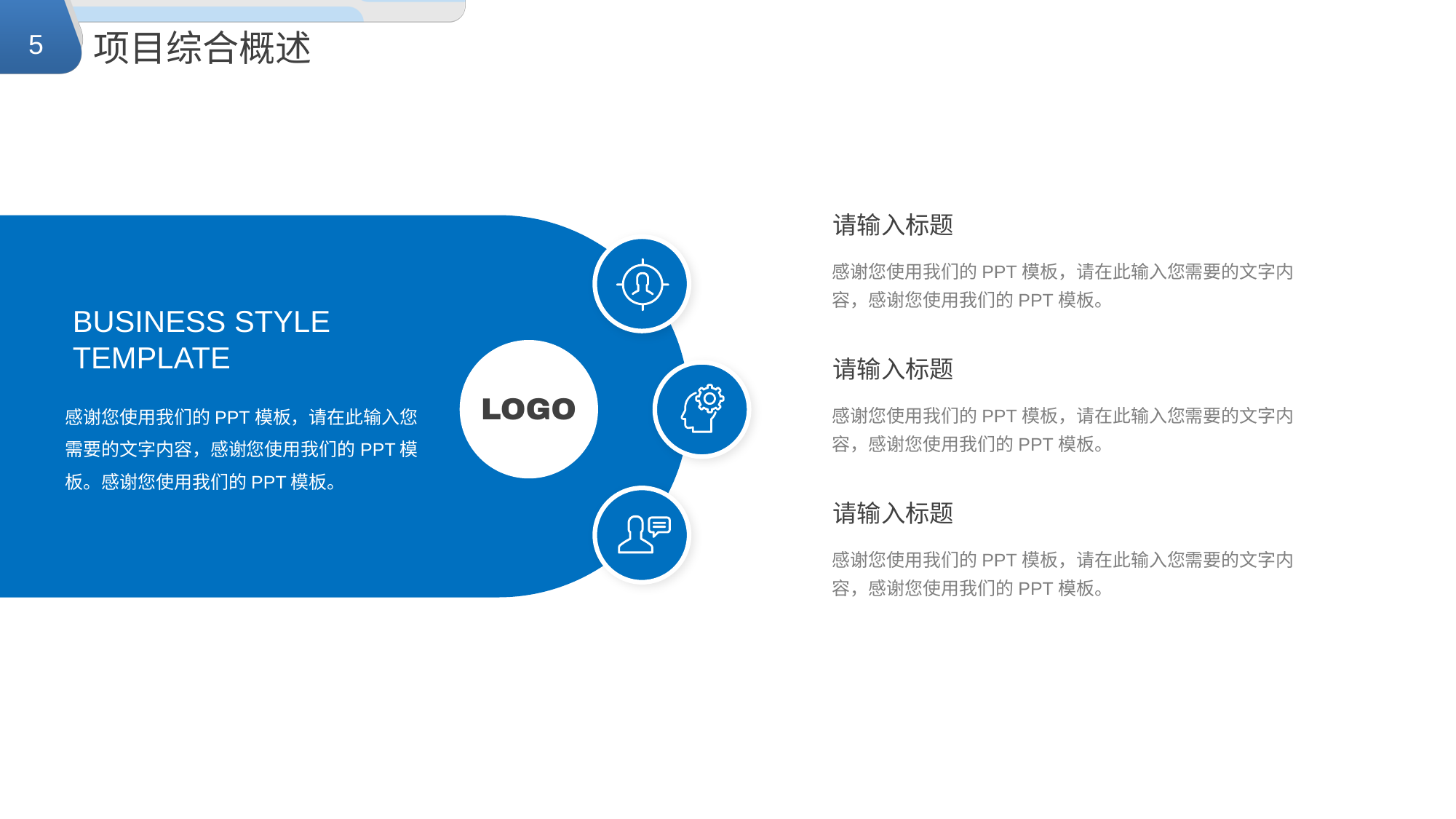

项目综合概述
请输入标题

感谢您使用我们的PPT模板，请在此输入您需要的文字内容，感谢您使用我们的PPT模板。

BUSINESS STYLE
TEMPLATE

请输入标题

LOGO

感谢您使用我们的PPT模板，请在此输入您需要的文字内容，感谢您使用我们的PPT模板。感谢您使用我们的PPT模板。

感谢您使用我们的PPT模板，请在此输入您需要的文字内容，感谢您使用我们的PPT模板。

请输入标题

感谢您使用我们的PPT模板，请在此输入您需要的文字内容，感谢您使用我们的PPT模板。